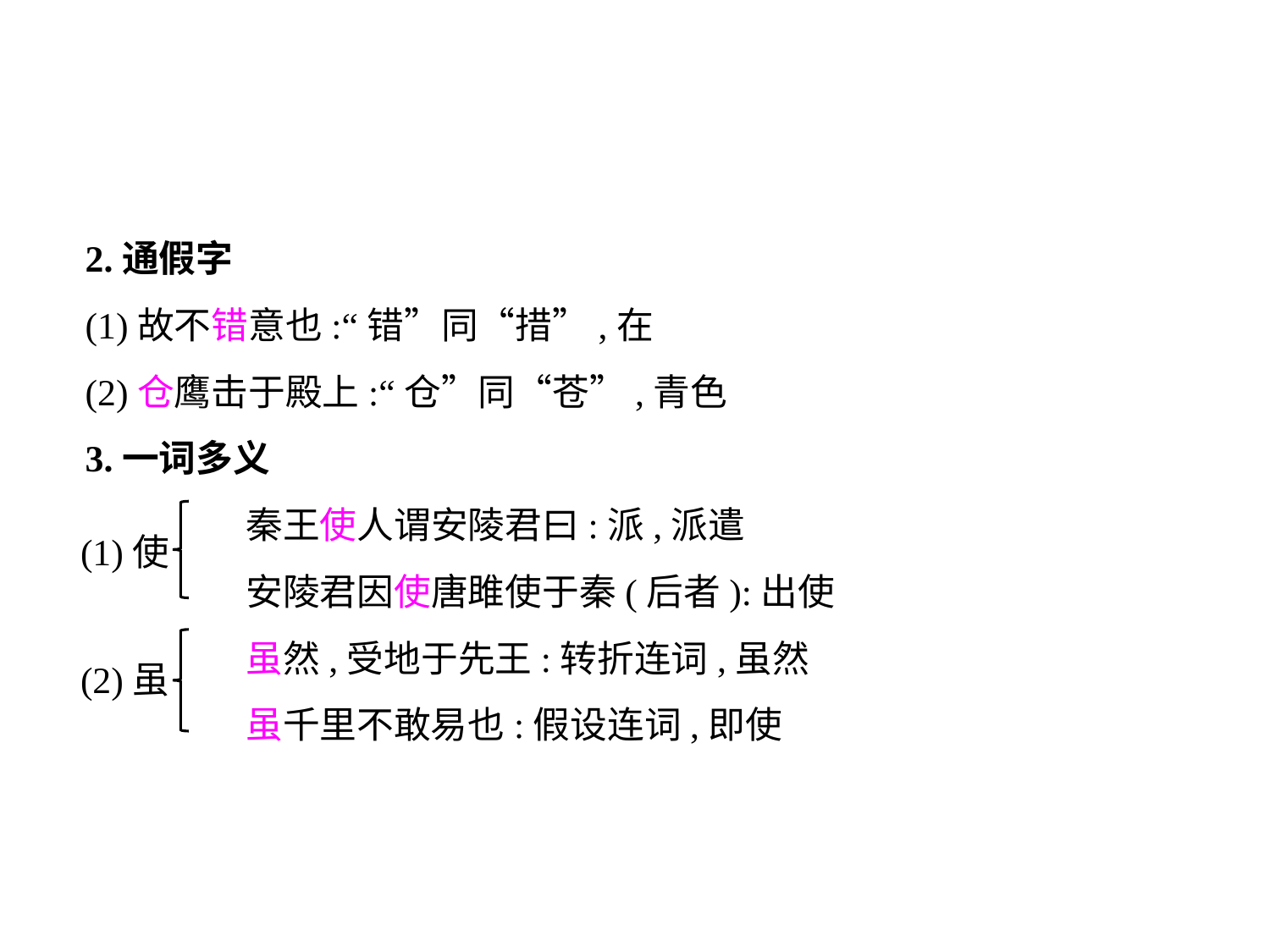

2.通假字
(1)故不错意也:“错”同“措”,在
(2)仓鹰击于殿上:“仓”同“苍”,青色
3.一词多义
	   秦王使人谓安陵君曰:派,派遣
	   安陵君因使唐雎使于秦(后者):出使
	   虽然,受地于先王:转折连词,虽然
	   虽千里不敢易也:假设连词,即使

(1)使

(2)虽